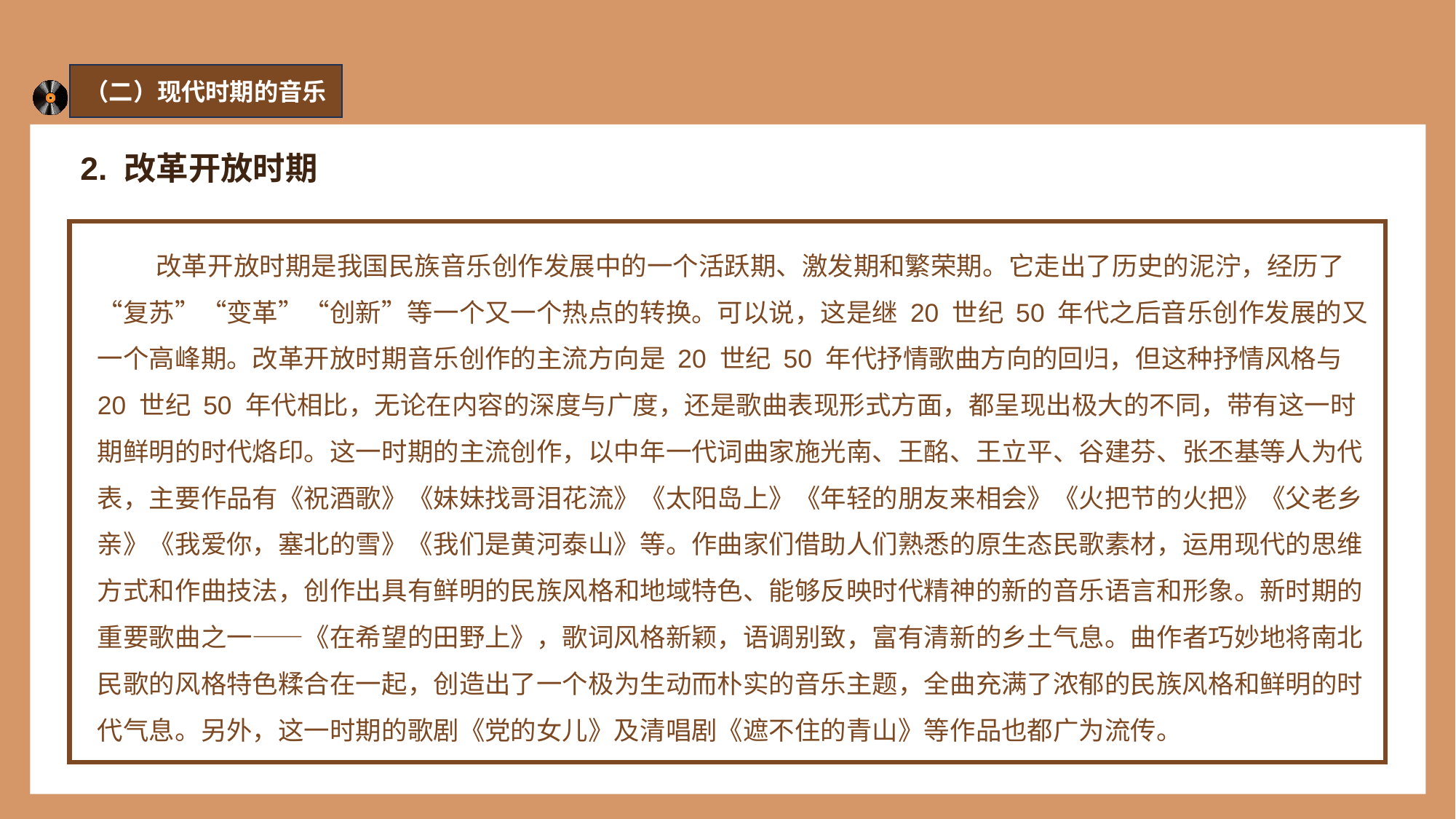

（二）现代时期的音乐
2. 改革开放时期

         改革开放时期是我国民族音乐创作发展中的一个活跃期、激发期和繁荣期。它走出了历史的泥泞，经历了“复苏”“变革”“创新”等一个又一个热点的转换。可以说，这是继 20 世纪 50 年代之后音乐创作发展的又一个高峰期。改革开放时期音乐创作的主流方向是 20 世纪 50 年代抒情歌曲方向的回归，但这种抒情风格与 20 世纪 50 年代相比，无论在内容的深度与广度，还是歌曲表现形式方面，都呈现出极大的不同，带有这一时期鲜明的时代烙印。这一时期的主流创作，以中年一代词曲家施光南、王酩、王立平、谷建芬、张丕基等人为代表，主要作品有《祝酒歌》《妹妹找哥泪花流》《太阳岛上》《年轻的朋友来相会》《火把节的火把》《父老乡亲》《我爱你，塞北的雪》《我们是黄河泰山》等。作曲家们借助人们熟悉的原生态民歌素材，运用现代的思维方式和作曲技法，创作出具有鲜明的民族风格和地域特色、能够反映时代精神的新的音乐语言和形象。新时期的重要歌曲之一——《在希望的田野上》，歌词风格新颖，语调别致，富有清新的乡土气息。曲作者巧妙地将南北民歌的风格特色糅合在一起，创造出了一个极为生动而朴实的音乐主题，全曲充满了浓郁的民族风格和鲜明的时代气息。另外，这一时期的歌剧《党的女儿》及清唱剧《遮不住的青山》等作品也都广为流传。